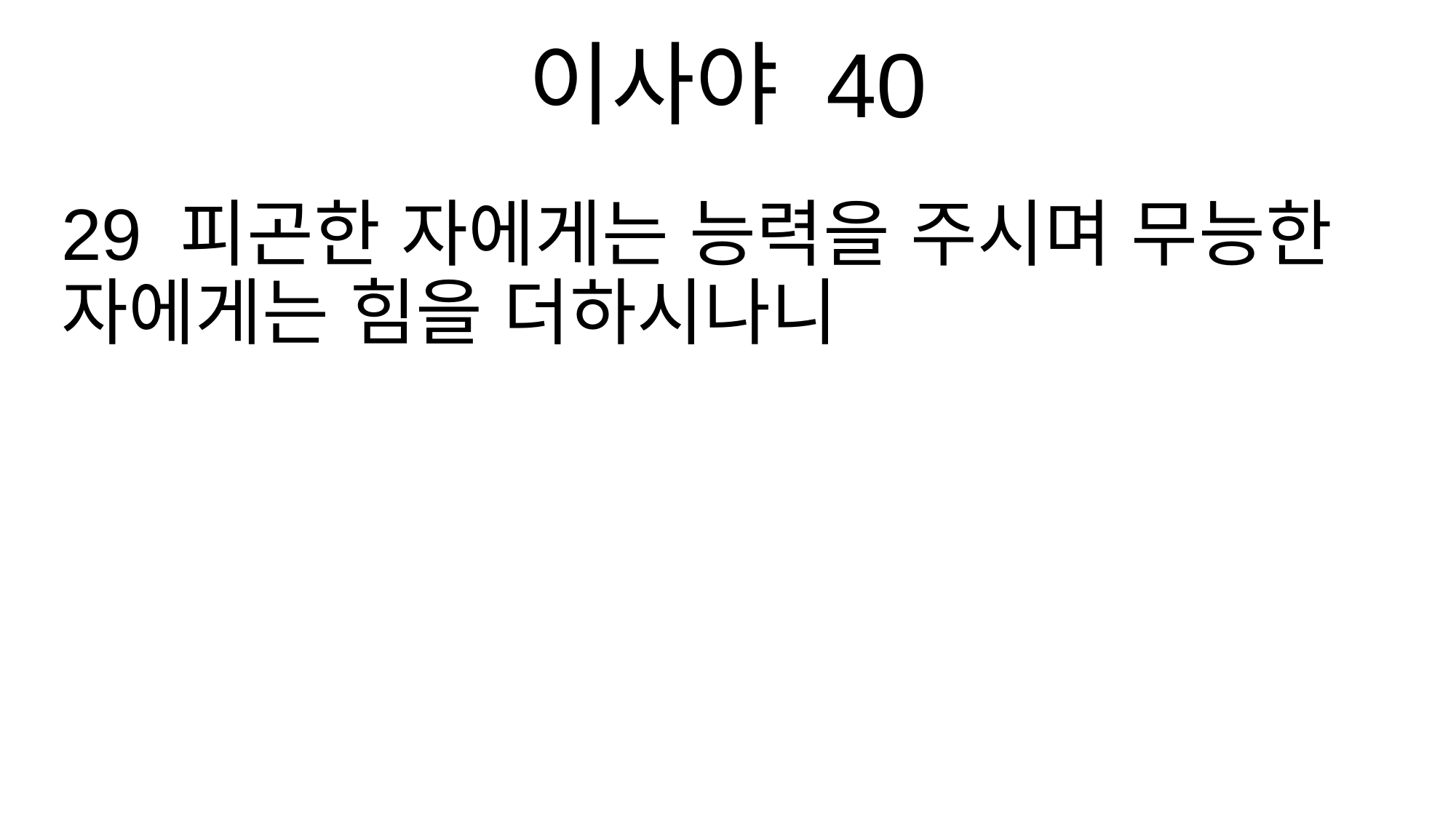

이사야 40
29 피곤한 자에게는 능력을 주시며 무능한 자에게는 힘을 더하시나니